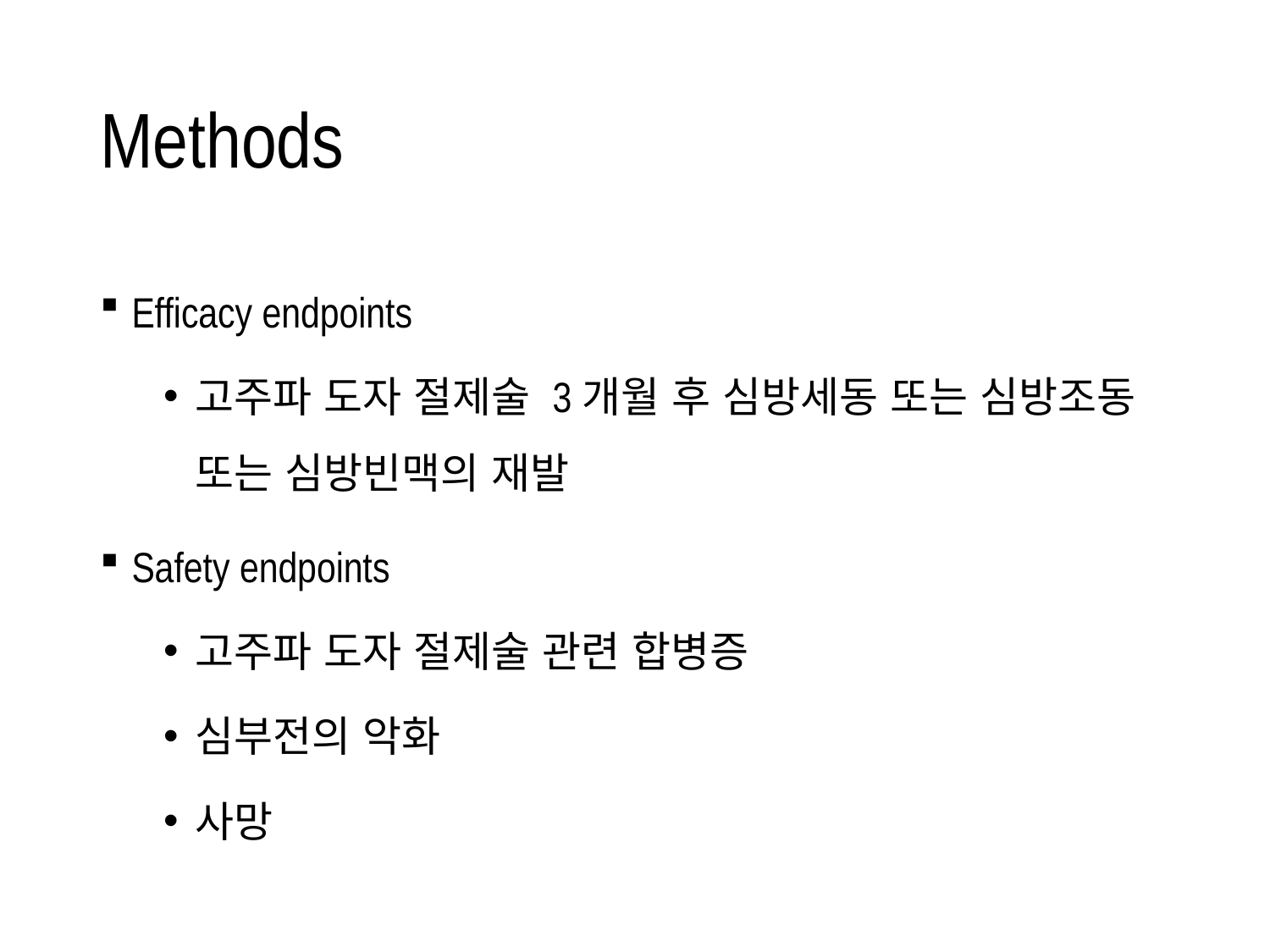

# Methods
Efficacy endpoints
고주파 도자 절제술 3개월 후 심방세동 또는 심방조동 또는 심방빈맥의 재발
Safety endpoints
고주파 도자 절제술 관련 합병증
심부전의 악화
사망